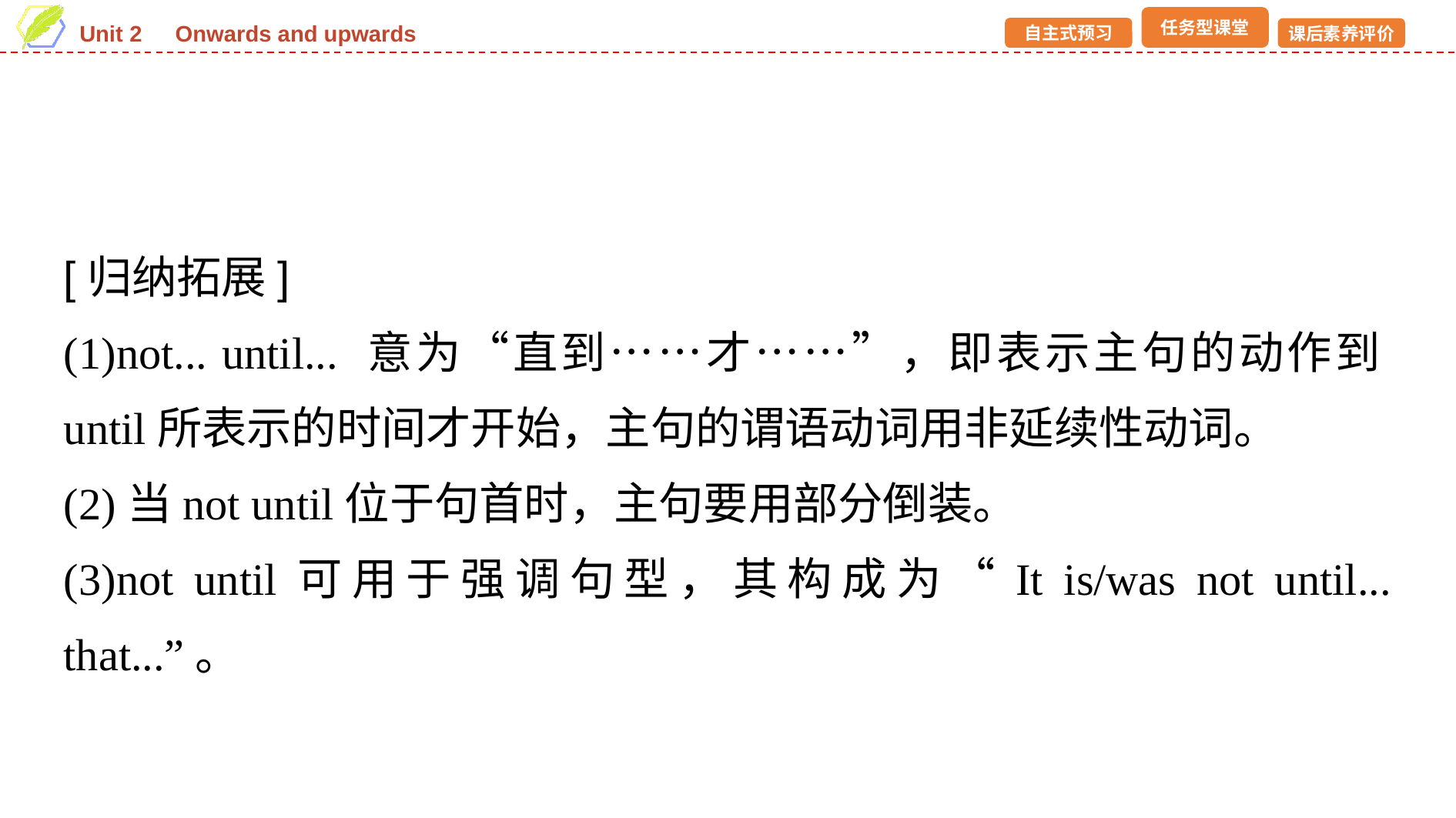

[归纳拓展]
(1)not... until... 意为“直到……才……”，即表示主句的动作到until所表示的时间才开始，主句的谓语动词用非延续性动词。
(2)当not until位于句首时，主句要用部分倒装。
(3)not until可用于强调句型，其构成为“It is/was not until... that...”。